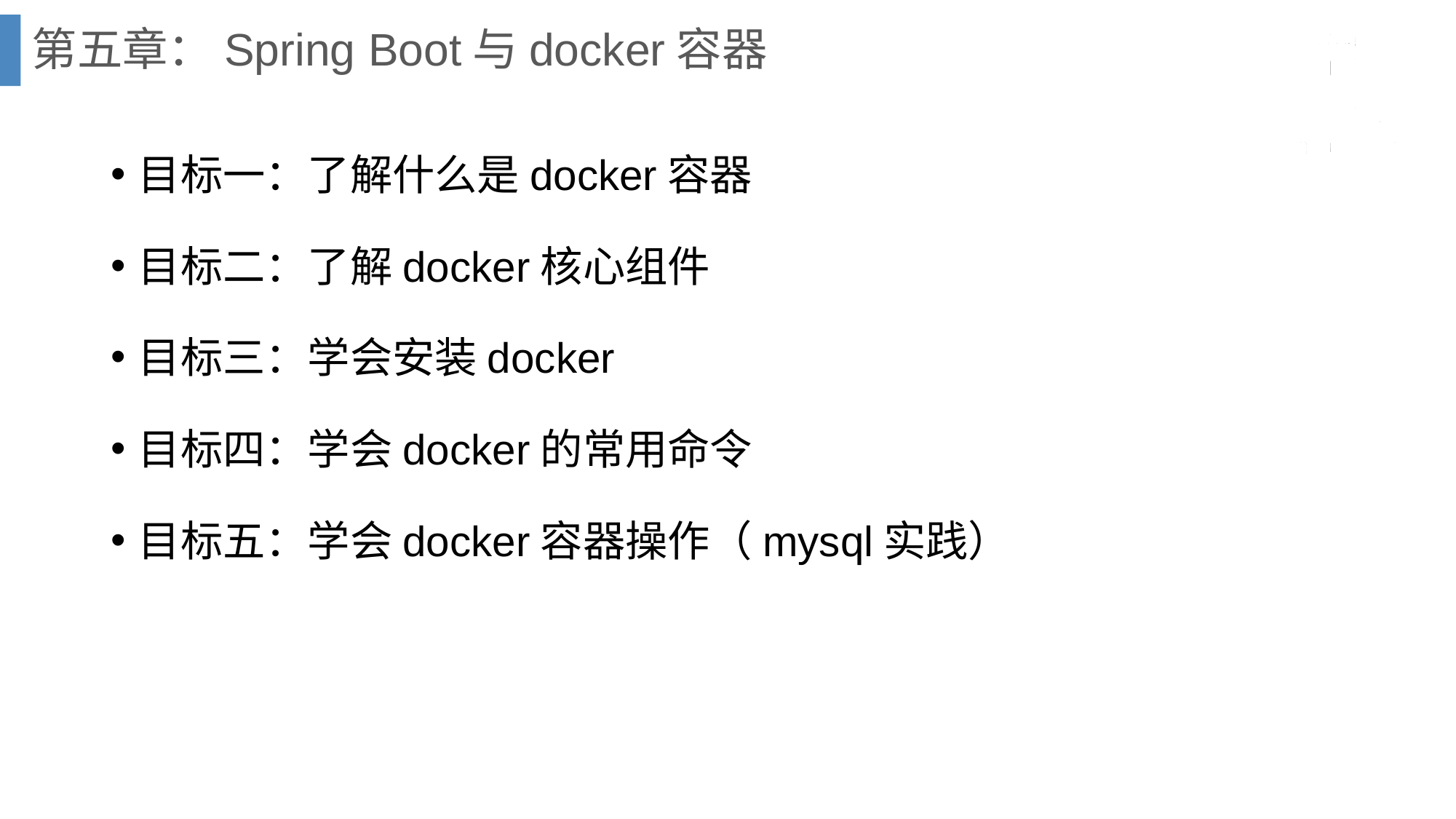

第五章：Spring Boot与docker容器
目标一：了解什么是docker容器
目标二：了解docker核心组件
目标三：学会安装docker
目标四：学会docker的常用命令
目标五：学会docker容器操作（mysql实践）